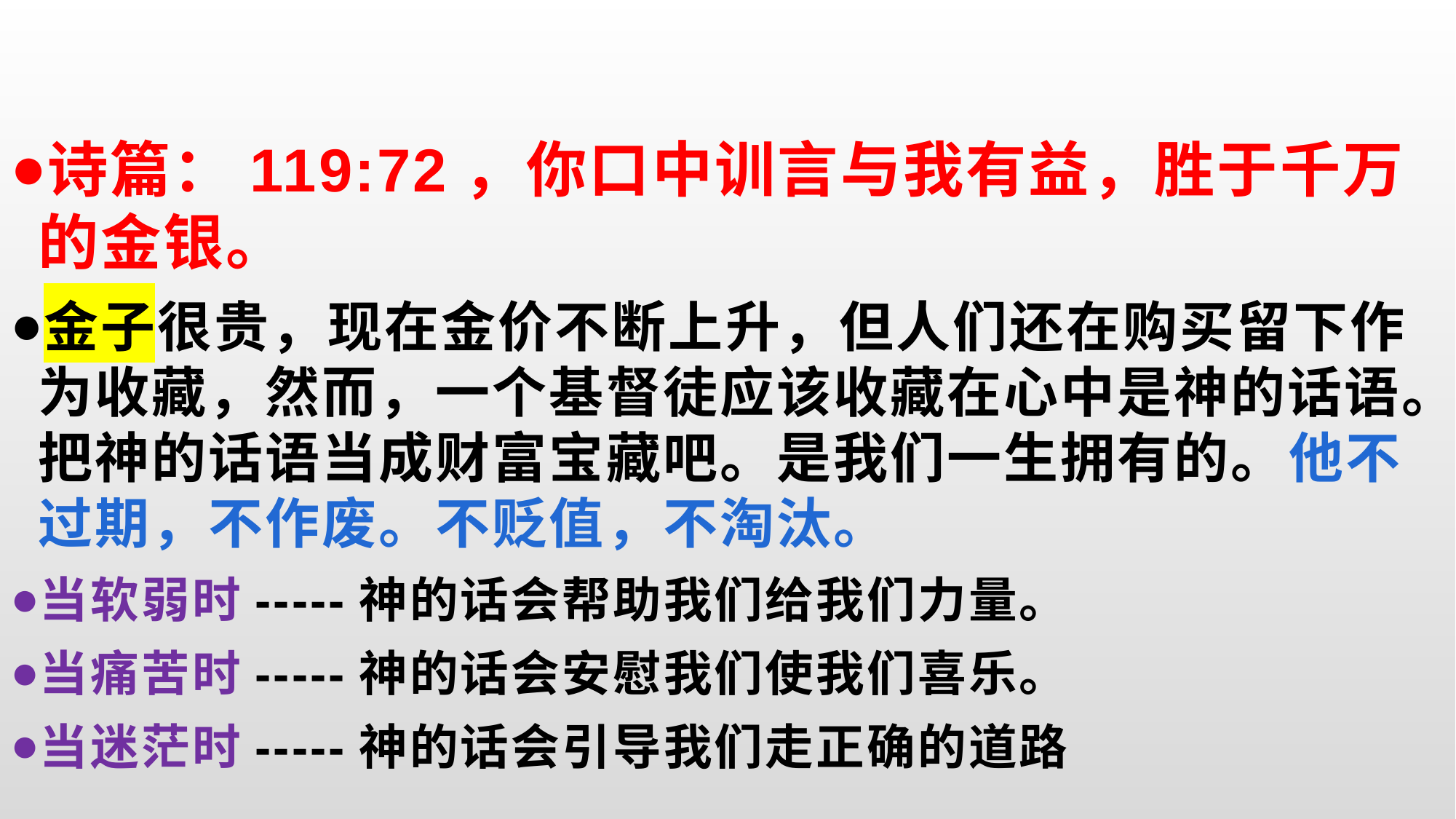

诗篇：119:72，你口中训言与我有益，胜于千万的金银。
金子很贵，现在金价不断上升，但人们还在购买留下作为收藏，然而，一个基督徒应该收藏在心中是神的话语。把神的话语当成财富宝藏吧。是我们一生拥有的。他不过期，不作废。不贬值，不淘汰。
当软弱时-----神的话会帮助我们给我们力量。
当痛苦时-----神的话会安慰我们使我们喜乐。
当迷茫时-----神的话会引导我们走正确的道路